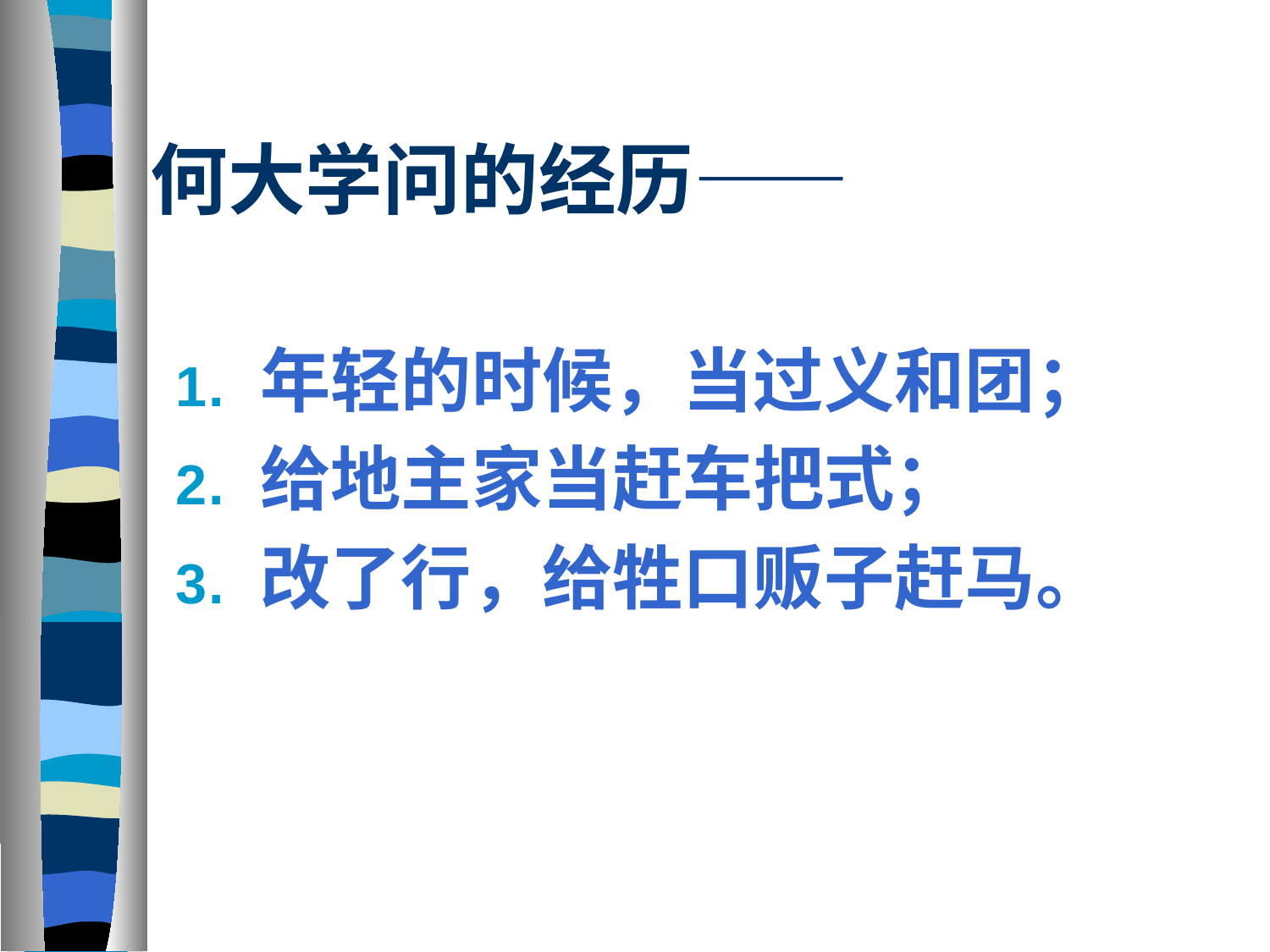

# 何大学问的经历——
年轻的时候，当过义和团；
给地主家当赶车把式；
改了行，给牲口贩子赶马。